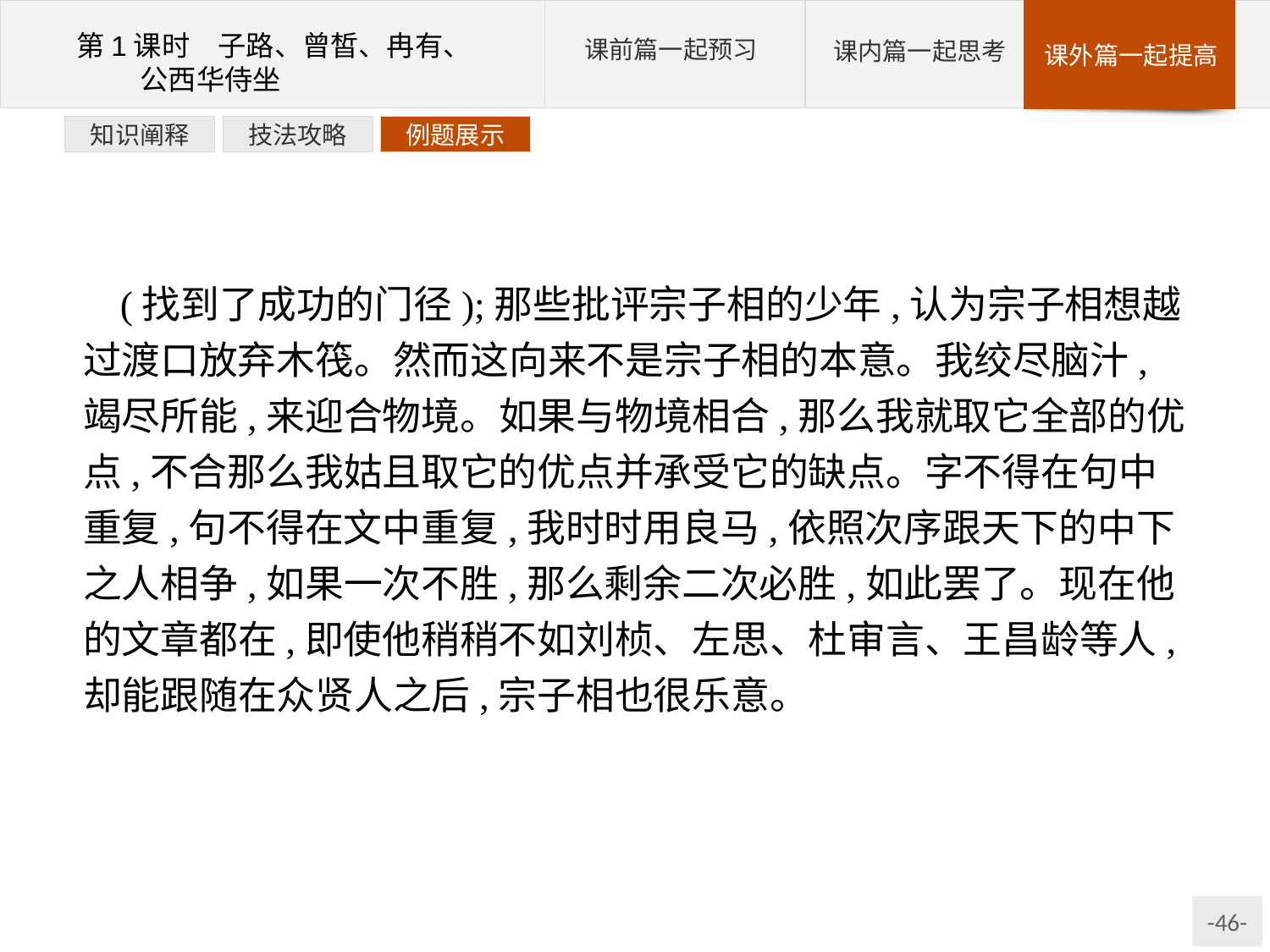

例题展示
技法攻略
知识阐释
(找到了成功的门径);那些批评宗子相的少年,认为宗子相想越过渡口放弃木筏。然而这向来不是宗子相的本意。我绞尽脑汁,竭尽所能,来迎合物境。如果与物境相合,那么我就取它全部的优点,不合那么我姑且取它的优点并承受它的缺点。字不得在句中重复,句不得在文中重复,我时时用良马,依照次序跟天下的中下之人相争,如果一次不胜,那么剩余二次必胜,如此罢了。现在他的文章都在,即使他稍稍不如刘桢、左思、杜审言、王昌龄等人,却能跟随在众贤人之后,宗子相也很乐意。